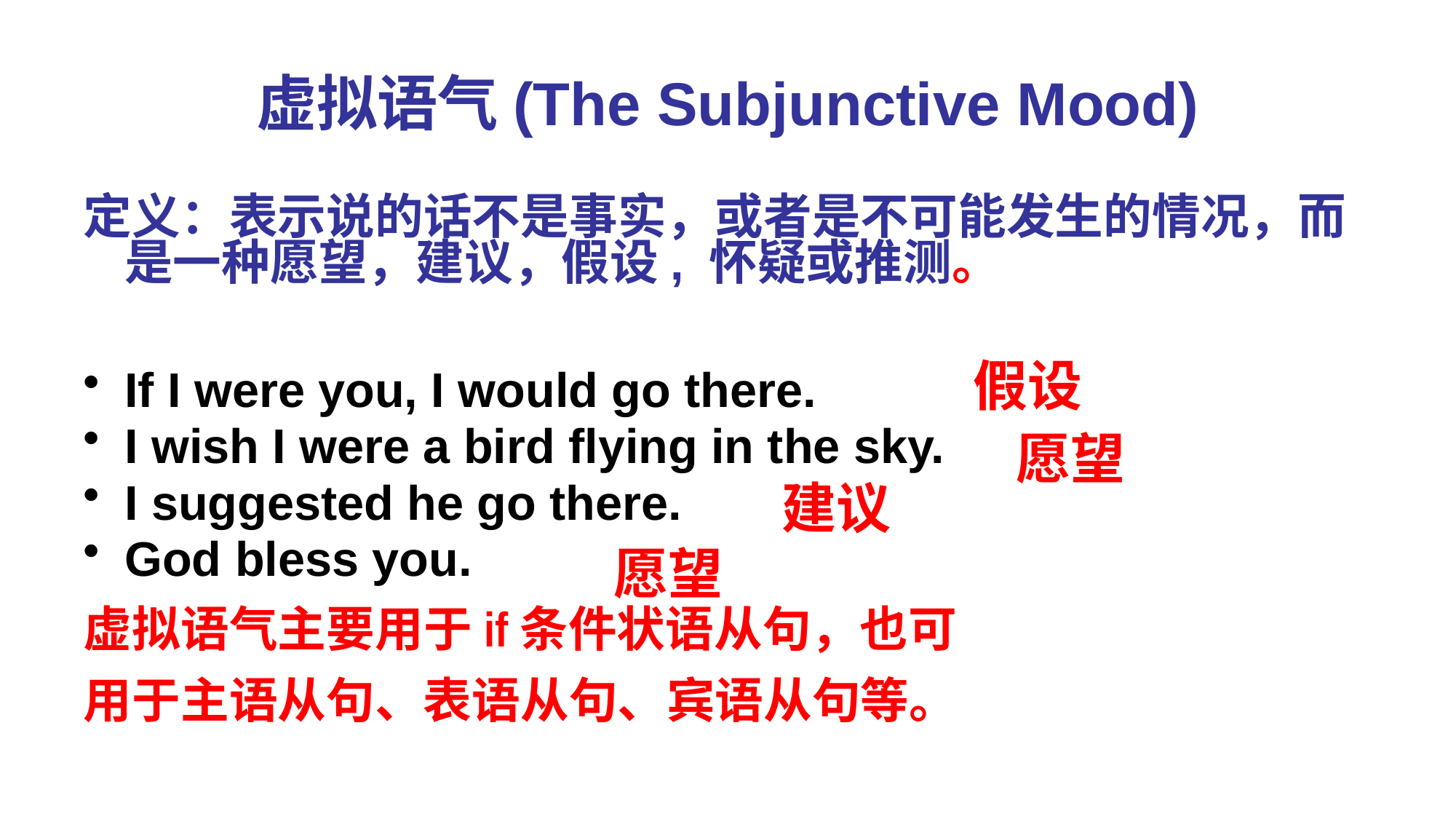

# 虚拟语气(The Subjunctive Mood)
定义：表示说的话不是事实，或者是不可能发生的情况，而是一种愿望，建议，假设, 怀疑或推测。

If I were you, I would go there.
I wish I were a bird flying in the sky.
I suggested he go there.
God bless you.
虚拟语气主要用于if条件状语从句，也可
用于主语从句、表语从句、宾语从句等。
假设
愿望
建议

愿望